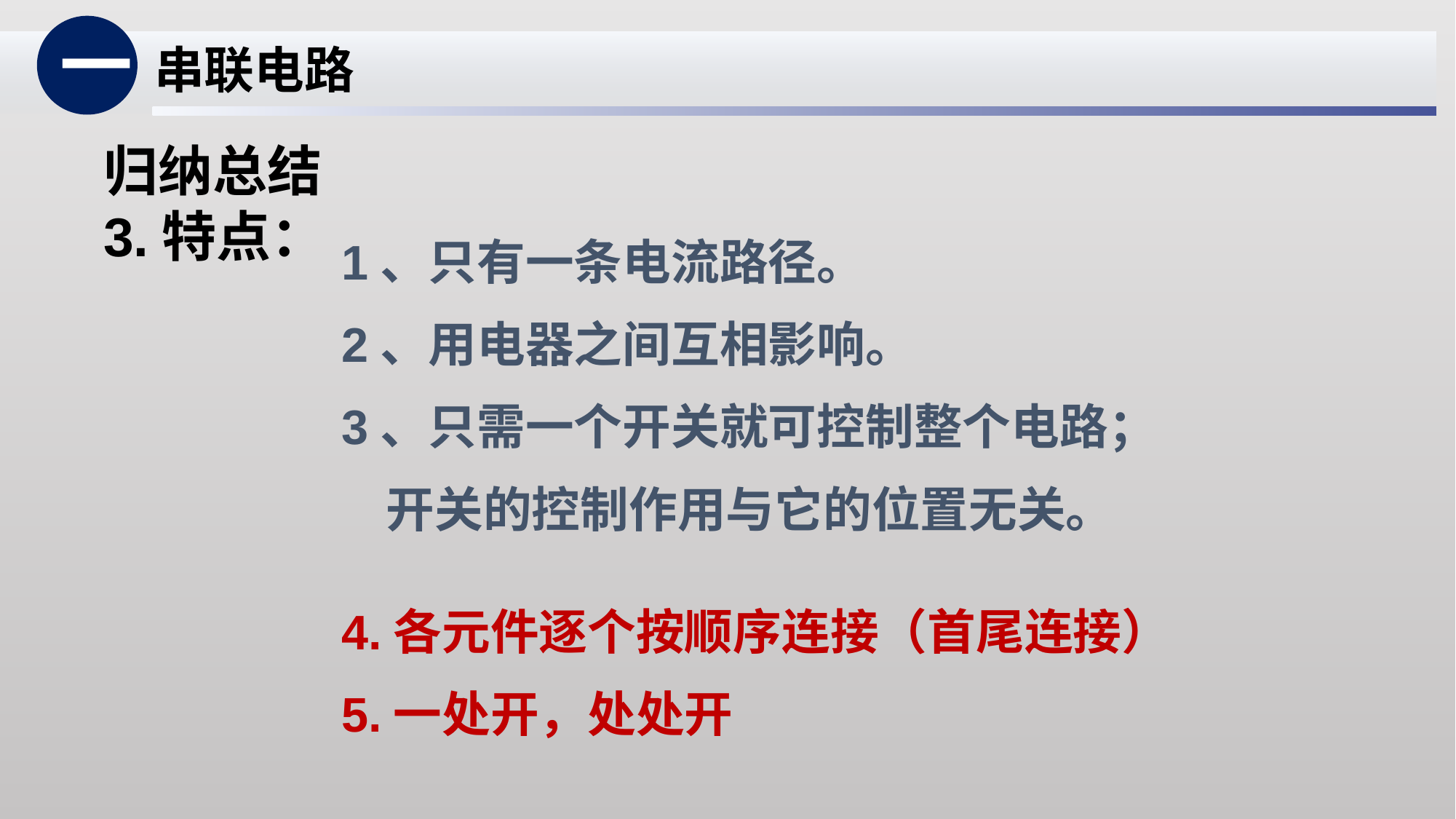

一

串联电路

归纳总结
3.特点：
1、只有一条电流路径。
2、用电器之间互相影响。
3、只需一个开关就可控制整个电路；
   开关的控制作用与它的位置无关。
4.各元件逐个按顺序连接（首尾连接）
5.一处开，处处开